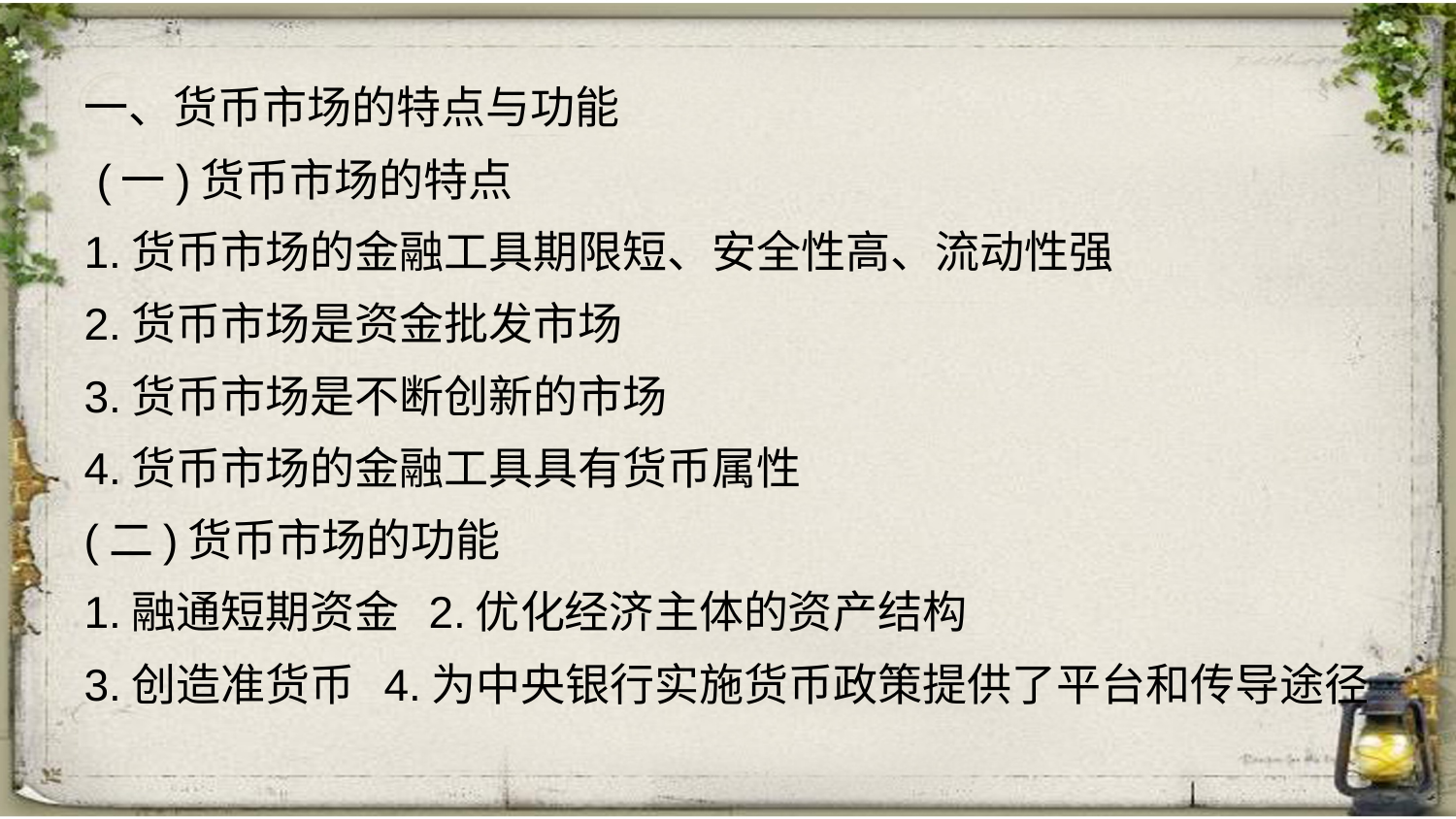

一、货币市场的特点与功能
 (一)货币市场的特点
1.货币市场的金融工具期限短、安全性高、流动性强
2.货币市场是资金批发市场
3.货币市场是不断创新的市场
4.货币市场的金融工具具有货币属性
(二)货币市场的功能
1.融通短期资金  2.优化经济主体的资产结构
3.创造准货币  4.为中央银行实施货币政策提供了平台和传导途径